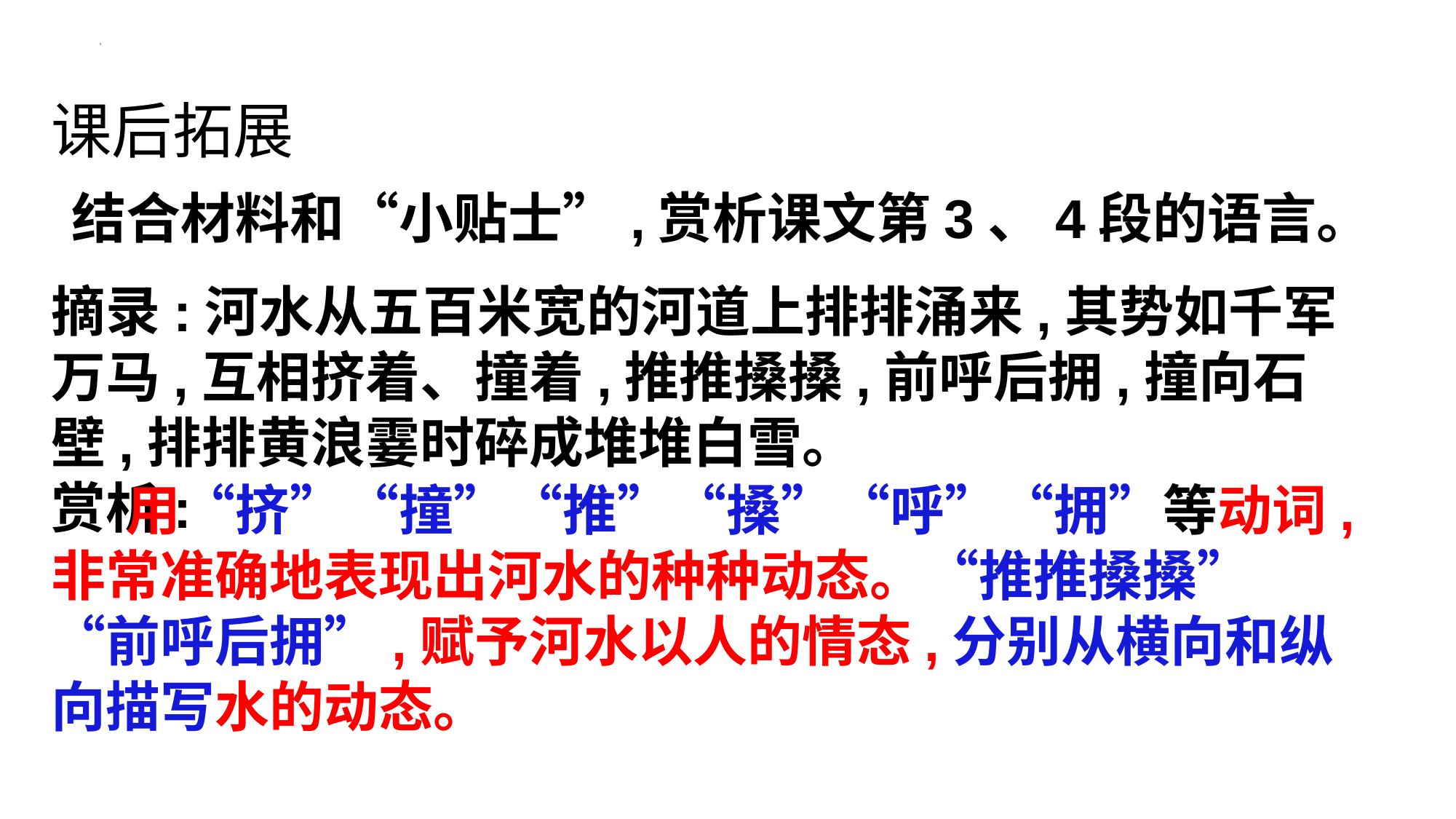

课后拓展
结合材料和“小贴士”,赏析课文第3、4段的语言。
摘录:河水从五百米宽的河道上排排涌来,其势如千军万马,互相挤着、撞着,推推搡搡,前呼后拥,撞向石壁,排排黄浪霎时碎成堆堆白雪。
赏析:
     用“挤”“撞”“推”“搡”“呼”“拥”等动词,非常准确地表现出河水的种种动态。“推推搡搡”“前呼后拥”,赋予河水以人的情态,分别从横向和纵向描写水的动态。